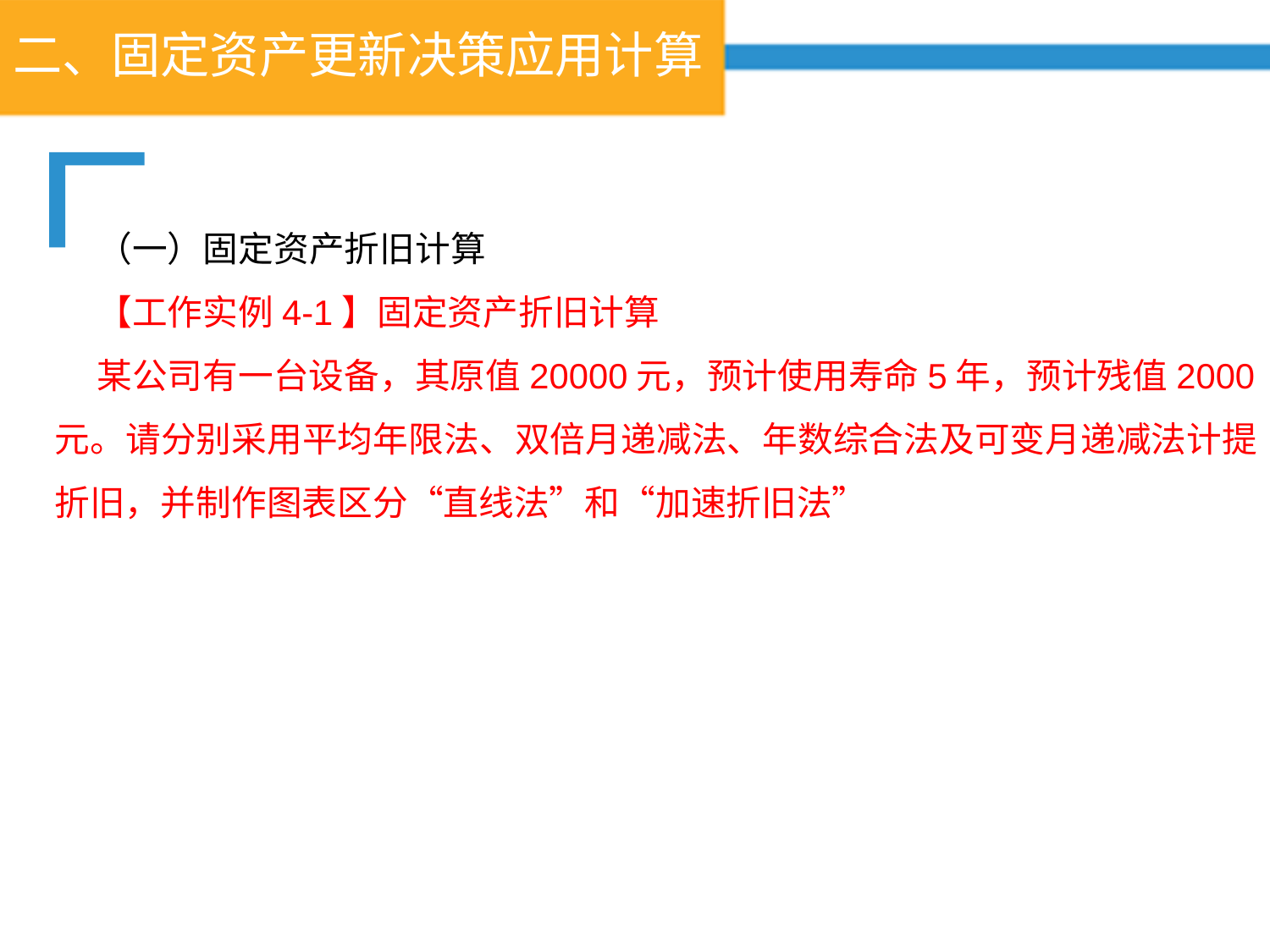

# 二、固定资产更新决策应用计算

（一）固定资产折旧计算
【工作实例4-1】固定资产折旧计算
某公司有一台设备，其原值20000元，预计使用寿命5年，预计残值2000元。请分别采用平均年限法、双倍月递减法、年数综合法及可变月递减法计提折旧，并制作图表区分“直线法”和“加速折旧法”